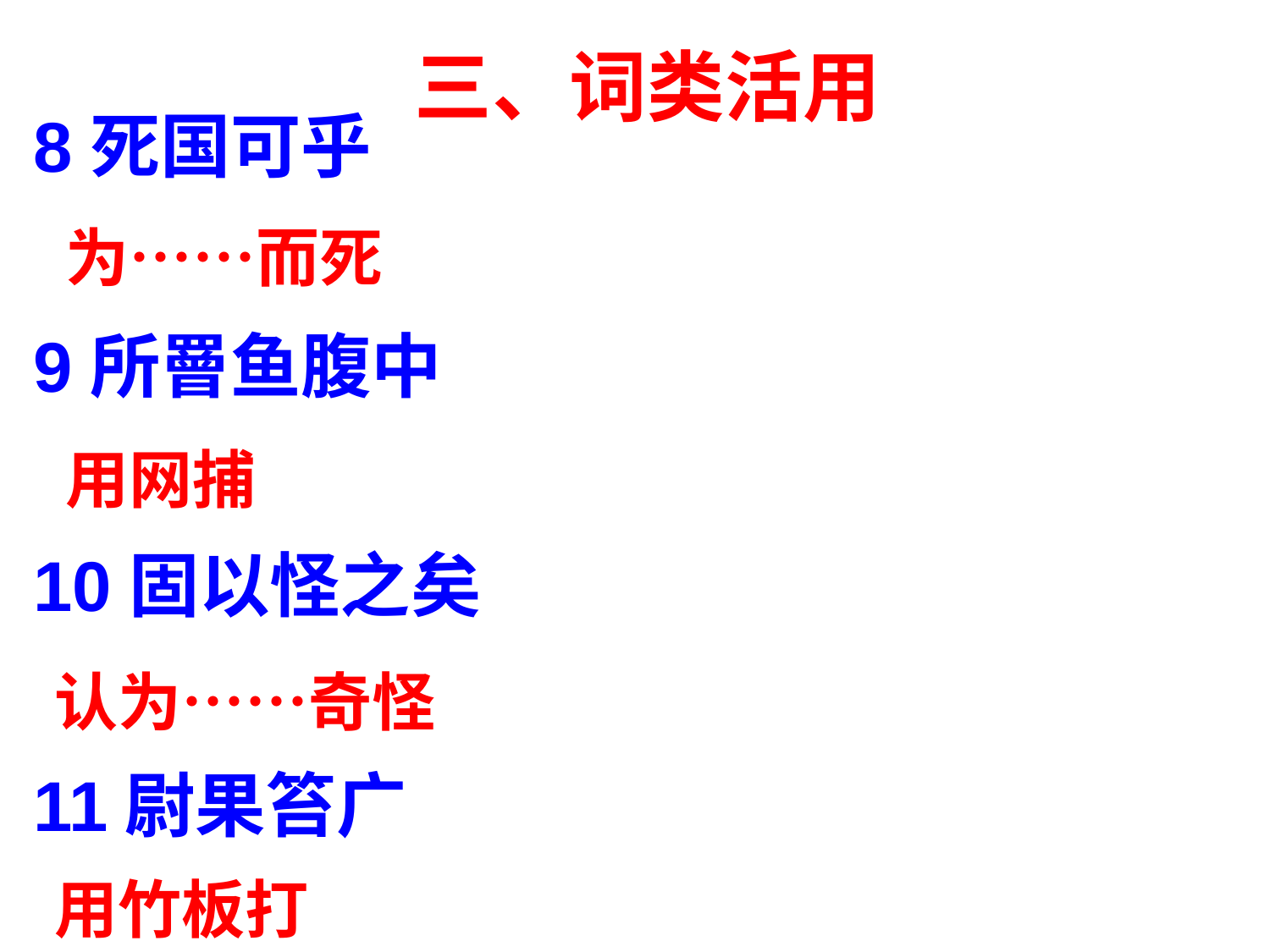

三、词类活用
8死国可乎

9所罾鱼腹中

10固以怪之矣

11尉果笞广
为……而死
用网捕
认为……奇怪

用竹板打